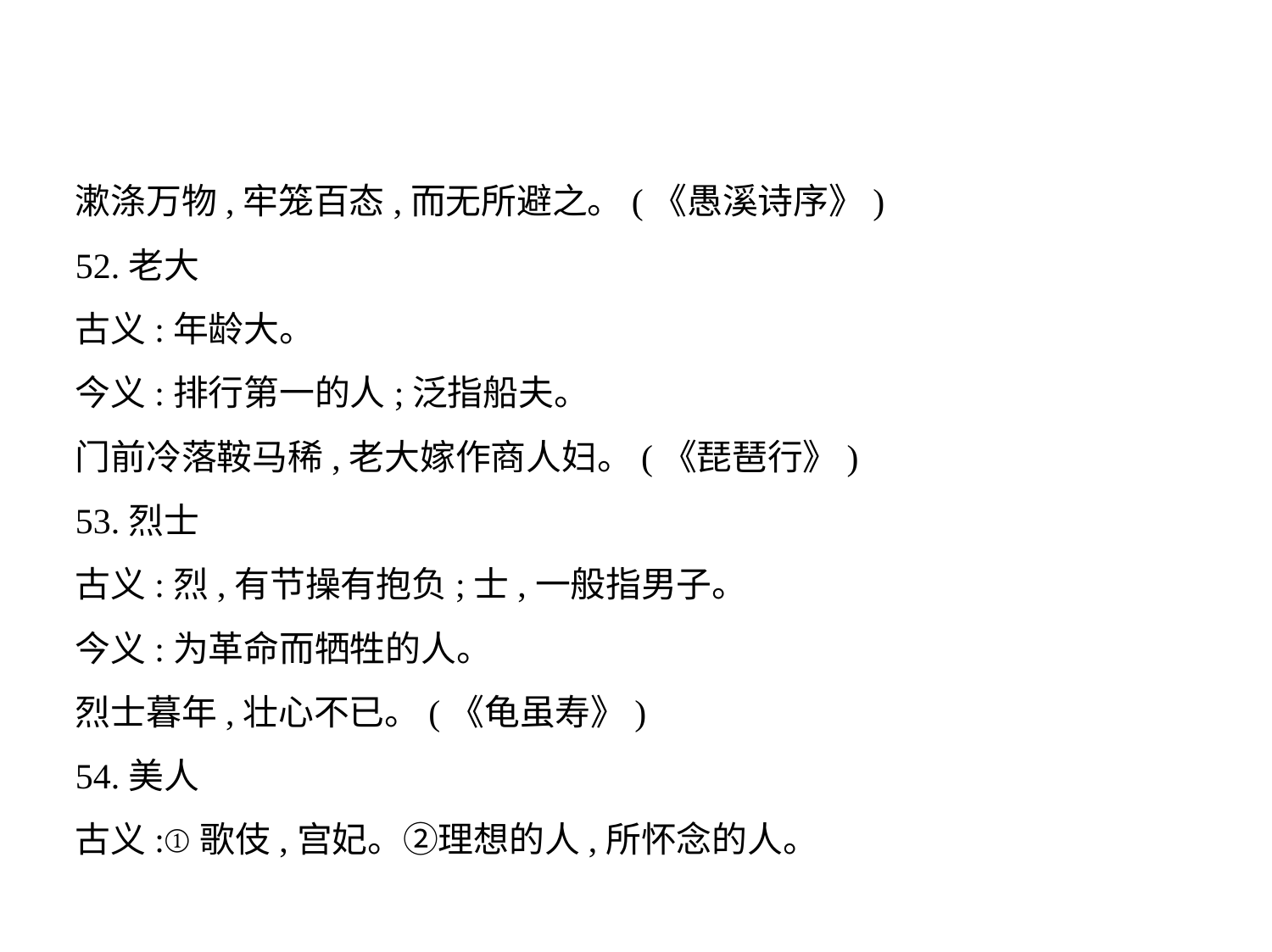

漱涤万物,牢笼百态,而无所避之。(《愚溪诗序》)
52.老大
古义:年龄大。
今义:排行第一的人;泛指船夫。
门前冷落鞍马稀,老大嫁作商人妇。(《琵琶行》)
53.烈士
古义:烈,有节操有抱负;士,一般指男子。
今义:为革命而牺牲的人。
烈士暮年,壮心不已。(《龟虽寿》)
54.美人
古义:①歌伎,宫妃。②理想的人,所怀念的人。